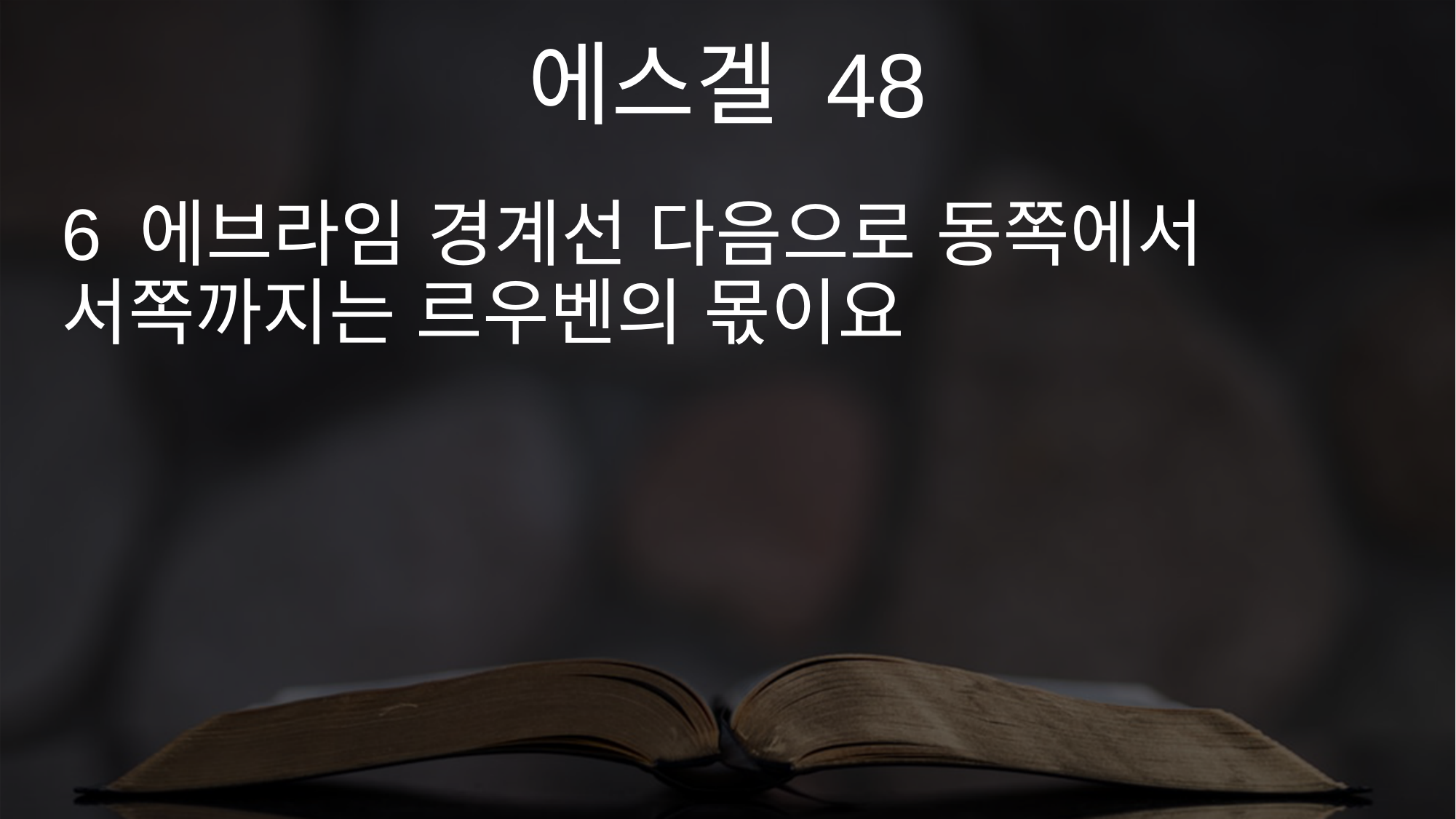

에스겔 48
6 에브라임 경계선 다음으로 동쪽에서 서쪽까지는 르우벤의 몫이요